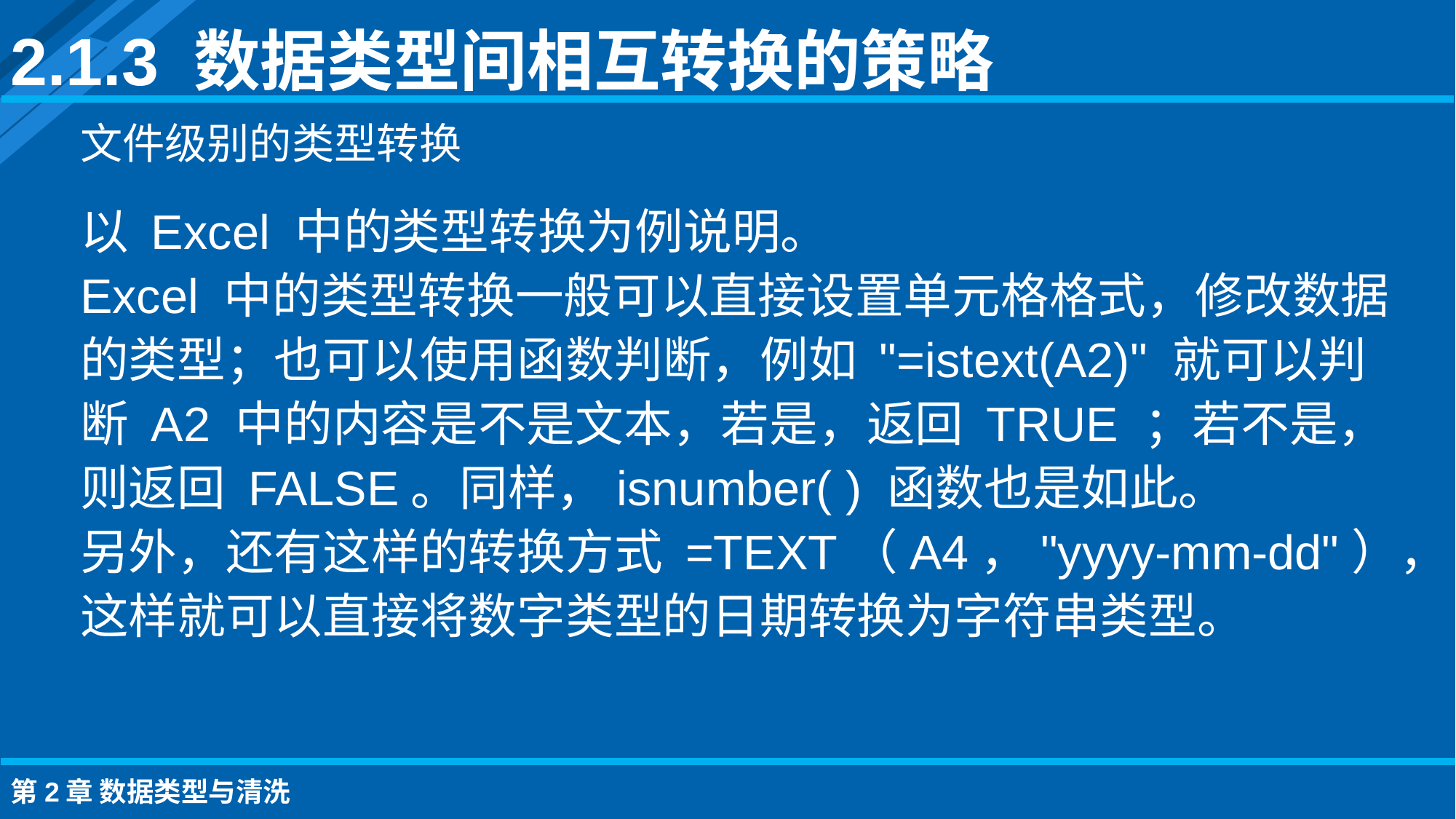

2.1.3 数据类型间相互转换的策略

文件级别的类型转换
以 Excel 中的类型转换为例说明。
Excel 中的类型转换一般可以直接设置单元格格式，修改数据的类型；也可以使用函数判断，例如 "=istext(A2)" 就可以判断 A2 中的内容是不是文本，若是，返回 TRUE ；若不是，则返回 FALSE。同样，isnumber( ) 函数也是如此。
另外，还有这样的转换方式 =TEXT（A4，"yyyy-mm-dd"），这样就可以直接将数字类型的日期转换为字符串类型。
第2章 数据类型与清洗